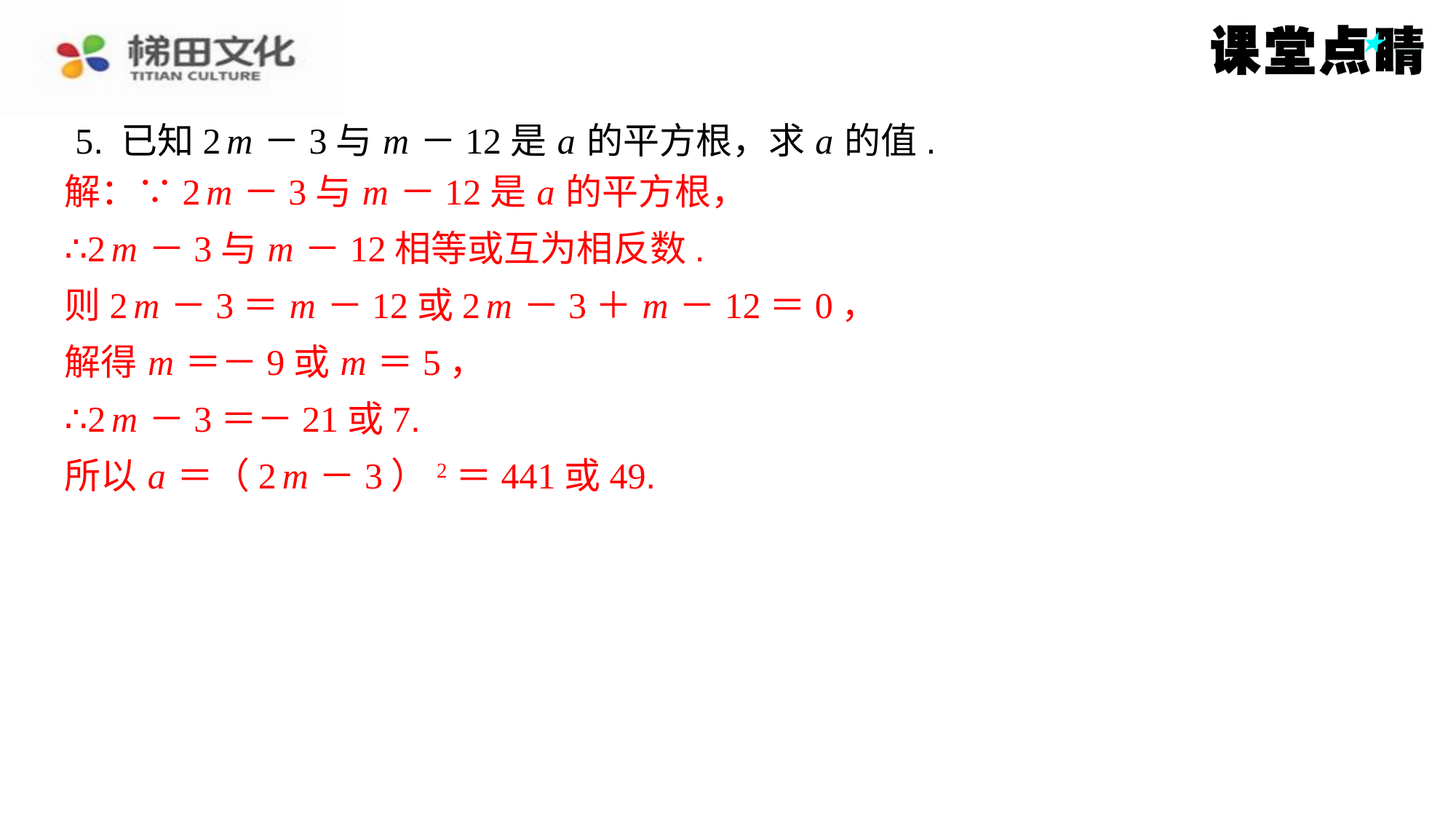

5. 已知2 m －3与 m －12是 a 的平方根，求 a 的值.
解：∵2 m －3与 m －12是 a 的平方根，
解：∵2 m －3与 m －12是 a 的平方根，
∴2 m －3与 m －12相等或互为相反数.
则2 m －3＝ m －12或2 m －3＋ m －12＝0，
解得 m ＝－9或 m ＝5，
∴2 m －3＝－21或7.
所以 a ＝（2 m －3）2＝441或49.
∴2 m －3与 m －12相等或互为相反数.
则2 m －3＝ m －12或2 m －3＋ m －12＝0，
解得 m ＝－9或 m ＝5，
∴2 m －3＝－21或7.
所以 a ＝（2 m －3）2＝441或49.